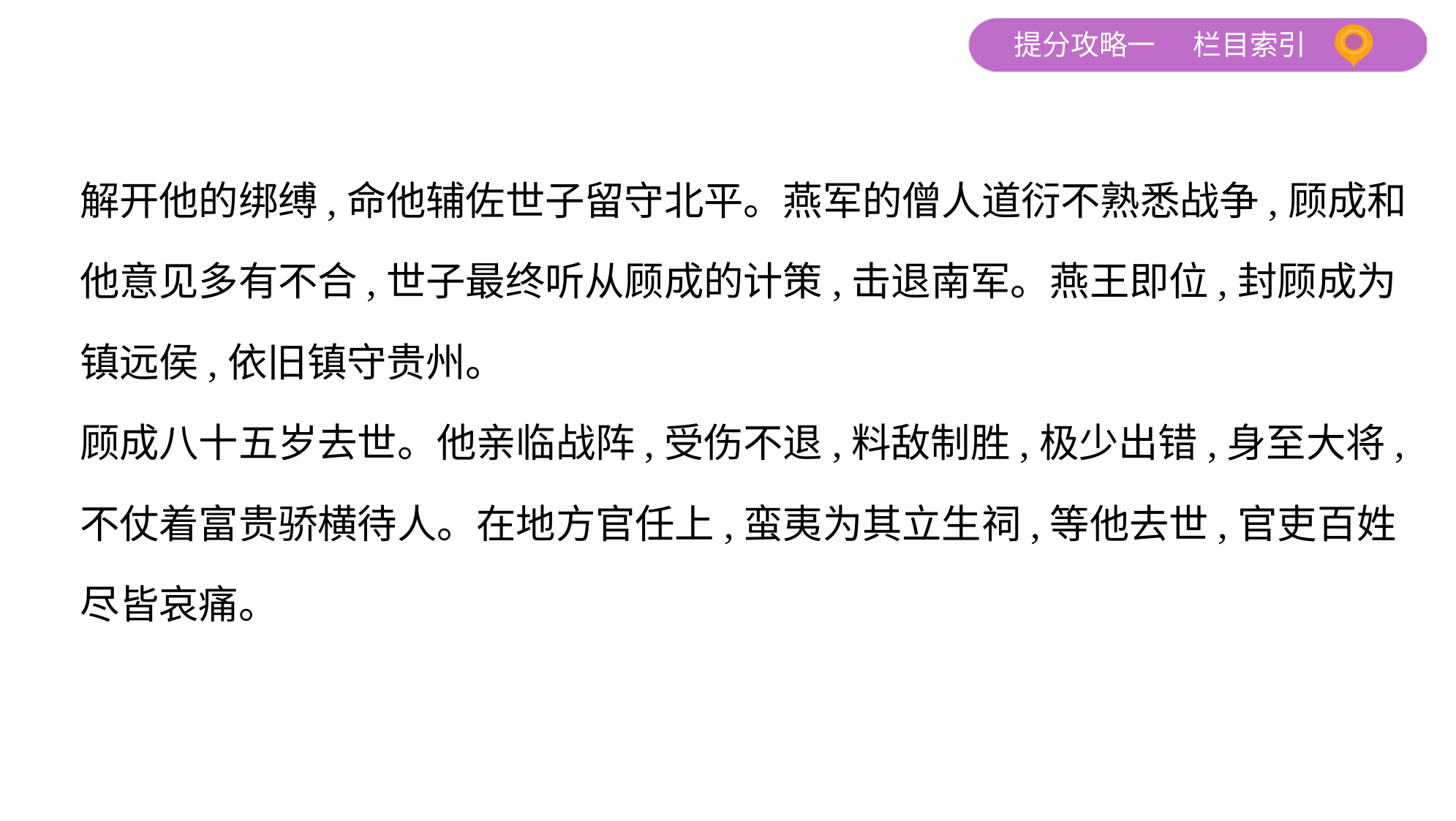

解开他的绑缚,命他辅佐世子留守北平。燕军的僧人道衍不熟悉战争,顾成和他意见多有不合,世子最终听从顾成的计策,击退南军。燕王即位,封顾成为镇远侯,依旧镇守贵州。
顾成八十五岁去世。他亲临战阵,受伤不退,料敌制胜,极少出错,身至大将,不仗着富贵骄横待人。在地方官任上,蛮夷为其立生祠,等他去世,官吏百姓尽皆哀痛。